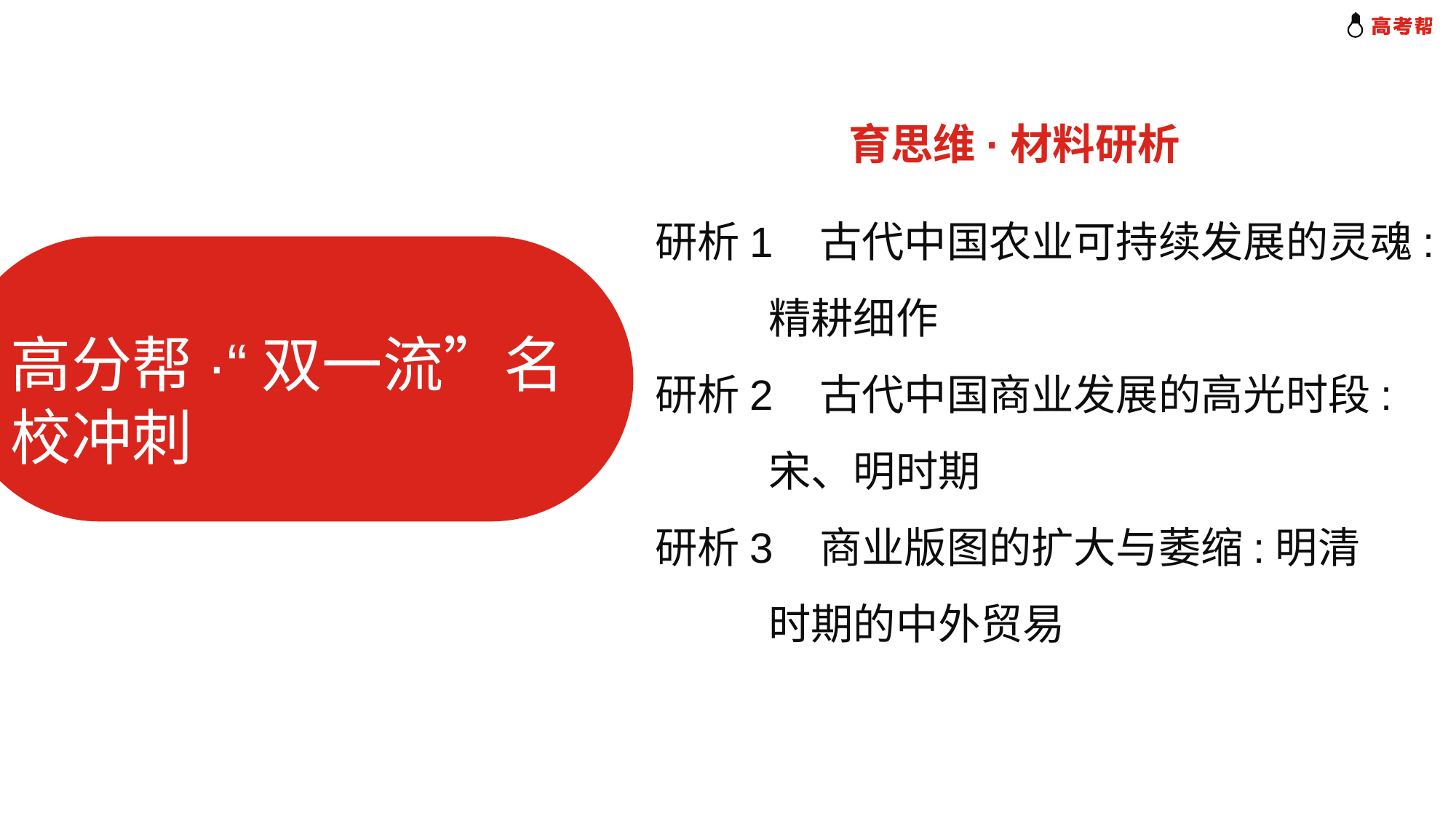

育思维·材料研析

高分帮·“双一流”名校冲刺
   研析1   古代中国农业可持续发展的灵魂:
               精耕细作
   研析2   古代中国商业发展的高光时段:
               宋、明时期
   研析3   商业版图的扩大与萎缩:明清
               时期的中外贸易